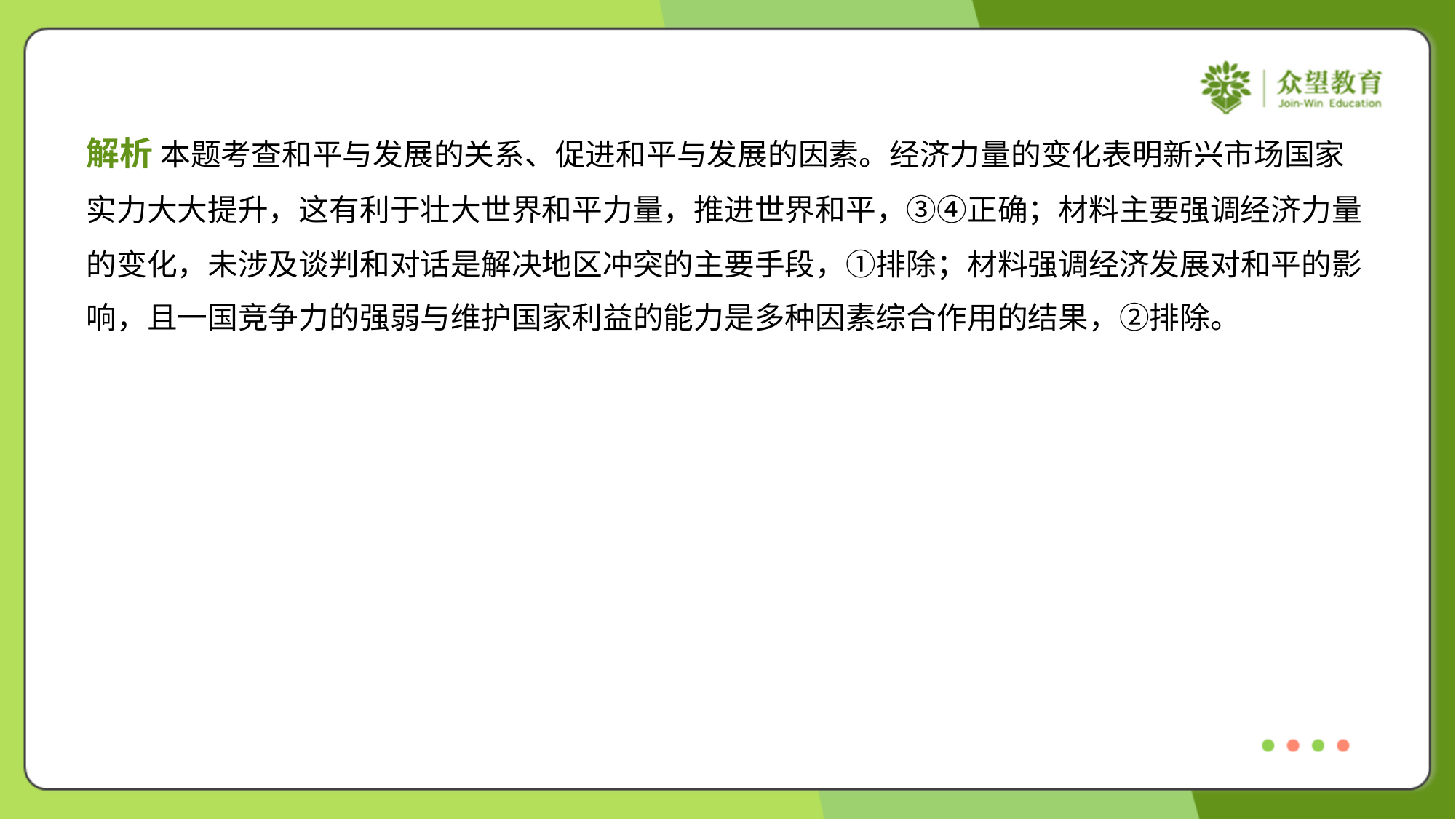

解析 本题考查和平与发展的关系、促进和平与发展的因素。经济力量的变化表明新兴市场国家
实力大大提升，这有利于壮大世界和平力量，推进世界和平，③④正确；材料主要强调经济力量
的变化，未涉及谈判和对话是解决地区冲突的主要手段，①排除；材料强调经济发展对和平的影
响，且一国竞争力的强弱与维护国家利益的能力是多种因素综合作用的结果，②排除。